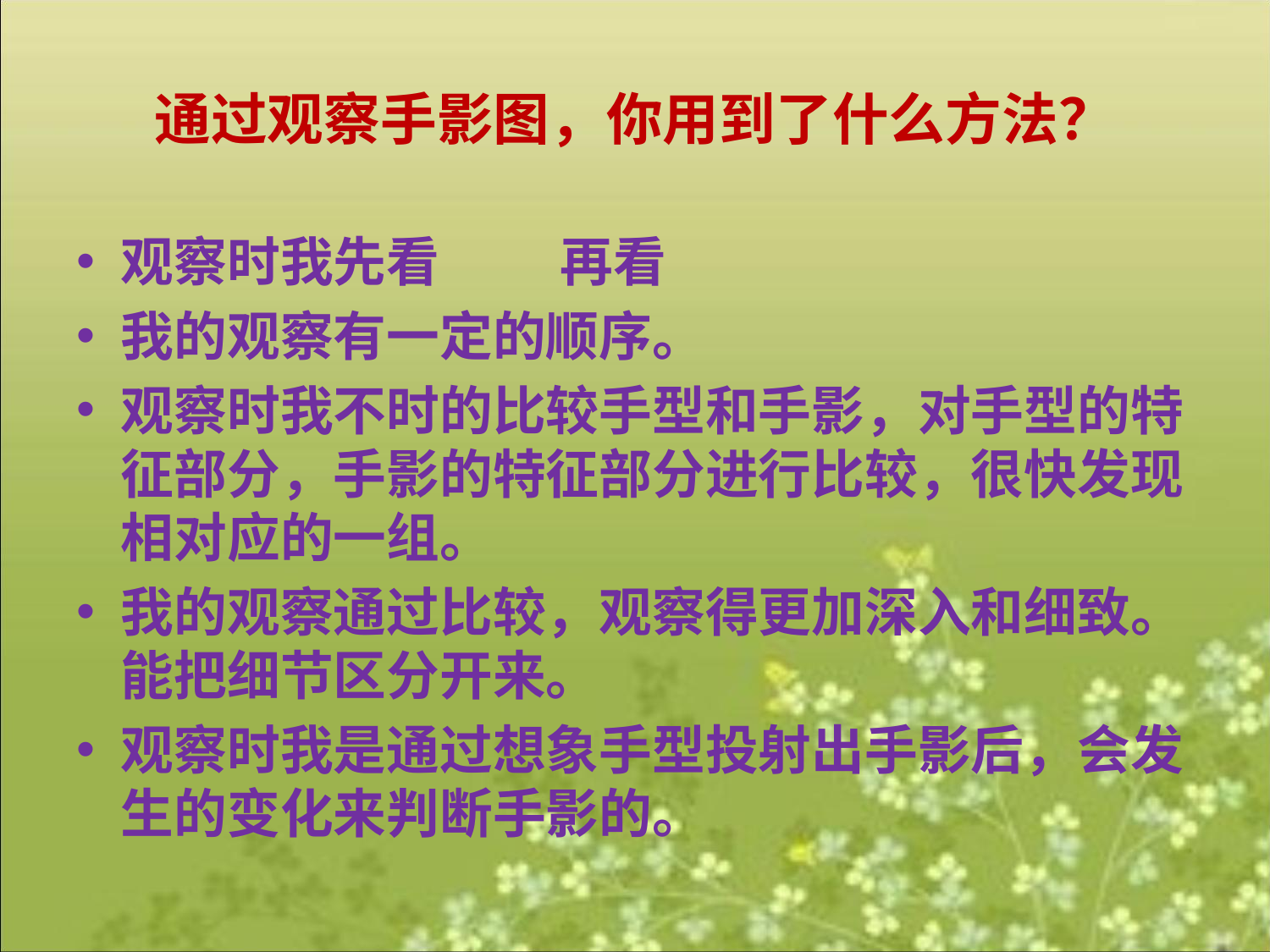

# 通过观察手影图，你用到了什么方法？
观察时我先看          再看
我的观察有一定的顺序。
观察时我不时的比较手型和手影，对手型的特征部分，手影的特征部分进行比较，很快发现相对应的一组。
我的观察通过比较，观察得更加深入和细致。能把细节区分开来。
观察时我是通过想象手型投射出手影后，会发生的变化来判断手影的。